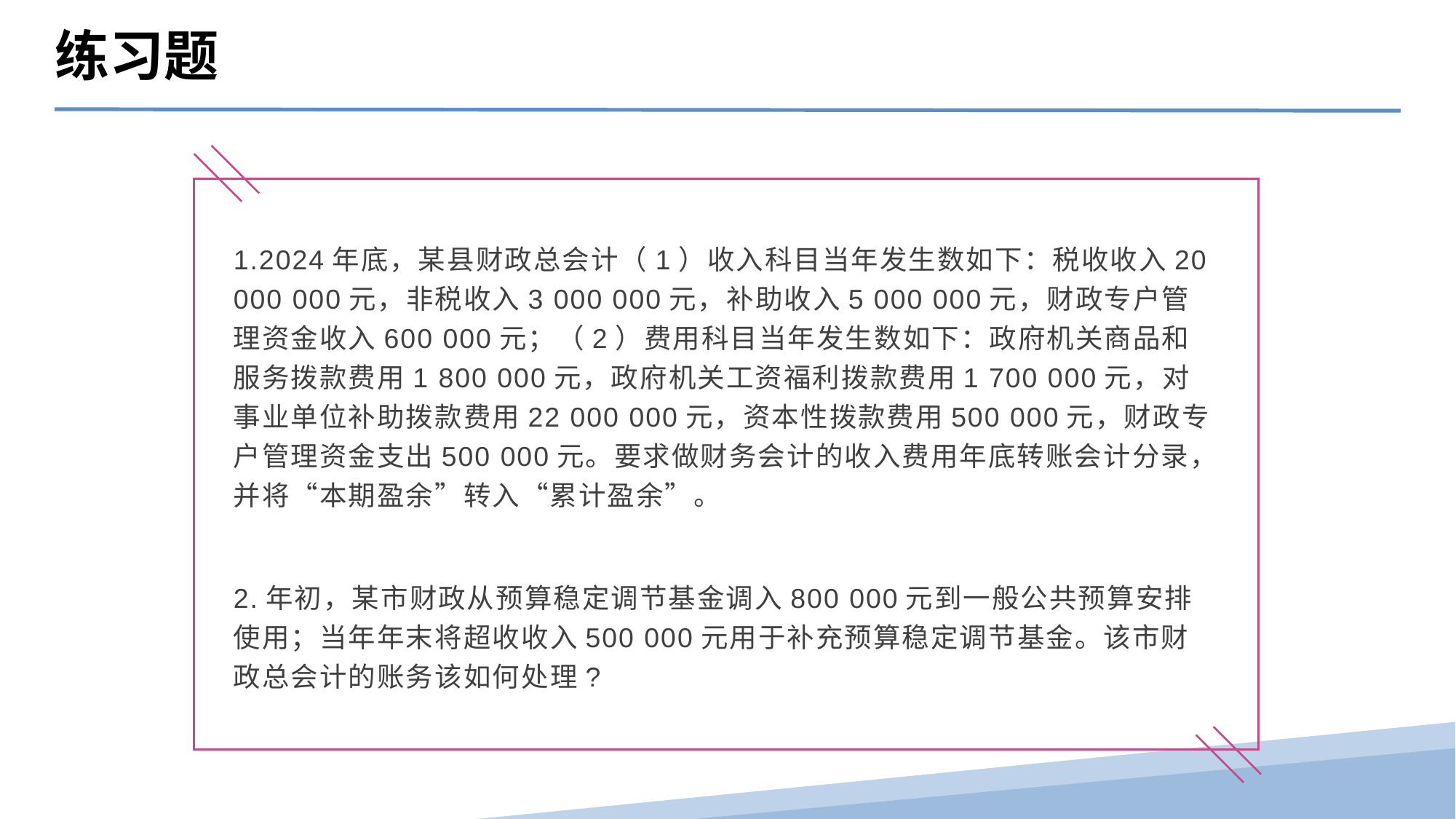

练习题

1.2024年底，某县财政总会计（1）收入科目当年发生数如下：税收收入20 000 000元，非税收入3 000 000元，补助收入5 000 000元，财政专户管理资金收入600 000元；（2）费用科目当年发生数如下：政府机关商品和服务拨款费用1 800 000元，政府机关工资福利拨款费用1 700 000元，对事业单位补助拨款费用22 000 000元，资本性拨款费用500 000元，财政专户管理资金支出500 000元。要求做财务会计的收入费用年底转账会计分录，并将“本期盈余”转入“累计盈余”。

2.年初，某市财政从预算稳定调节基金调入800 000元到一般公共预算安排使用；当年年末将超收收入500 000元用于补充预算稳定调节基金。该市财政总会计的账务该如何处理?